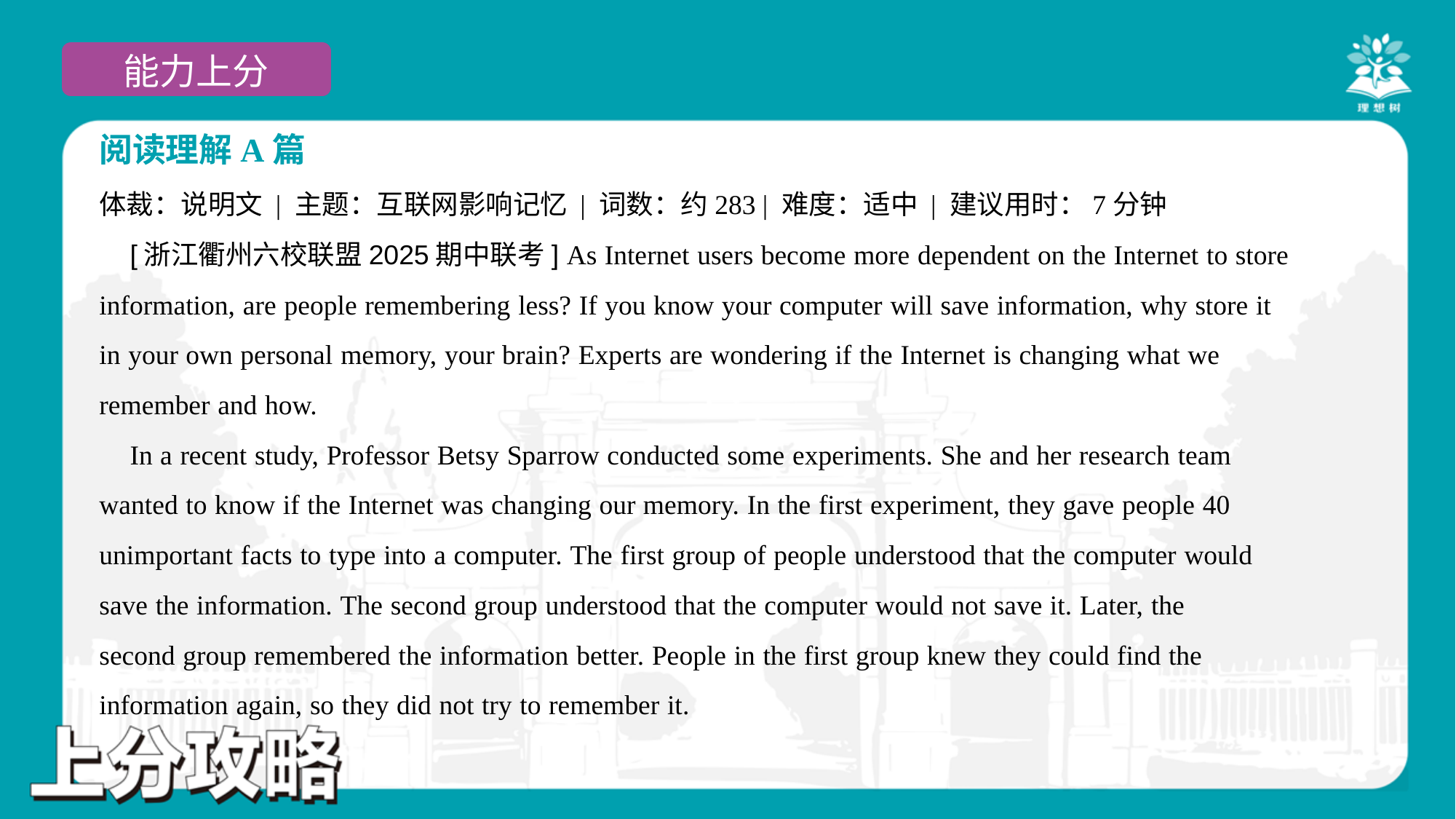

阅读理解A篇
体裁：说明文 | 主题：互联网影响记忆 | 词数：约283 | 难度：适中 | 建议用时：7分钟
    [浙江衢州六校联盟2025期中联考] As Internet users become more dependent on the Internet to store
information, are people remembering less? If you know your computer will save information, why store it
in your own personal memory, your brain? Experts are wondering if the Internet is changing what we
remember and how.
    In a recent study, Professor Betsy Sparrow conducted some experiments. She and her research team
wanted to know if the Internet was changing our memory. In the first experiment, they gave people 40
unimportant facts to type into a computer. The first group of people understood that the computer would
save the information. The second group understood that the computer would not save it. Later, the
second group remembered the information better. People in the first group knew they could find the
information again, so they did not try to remember it.